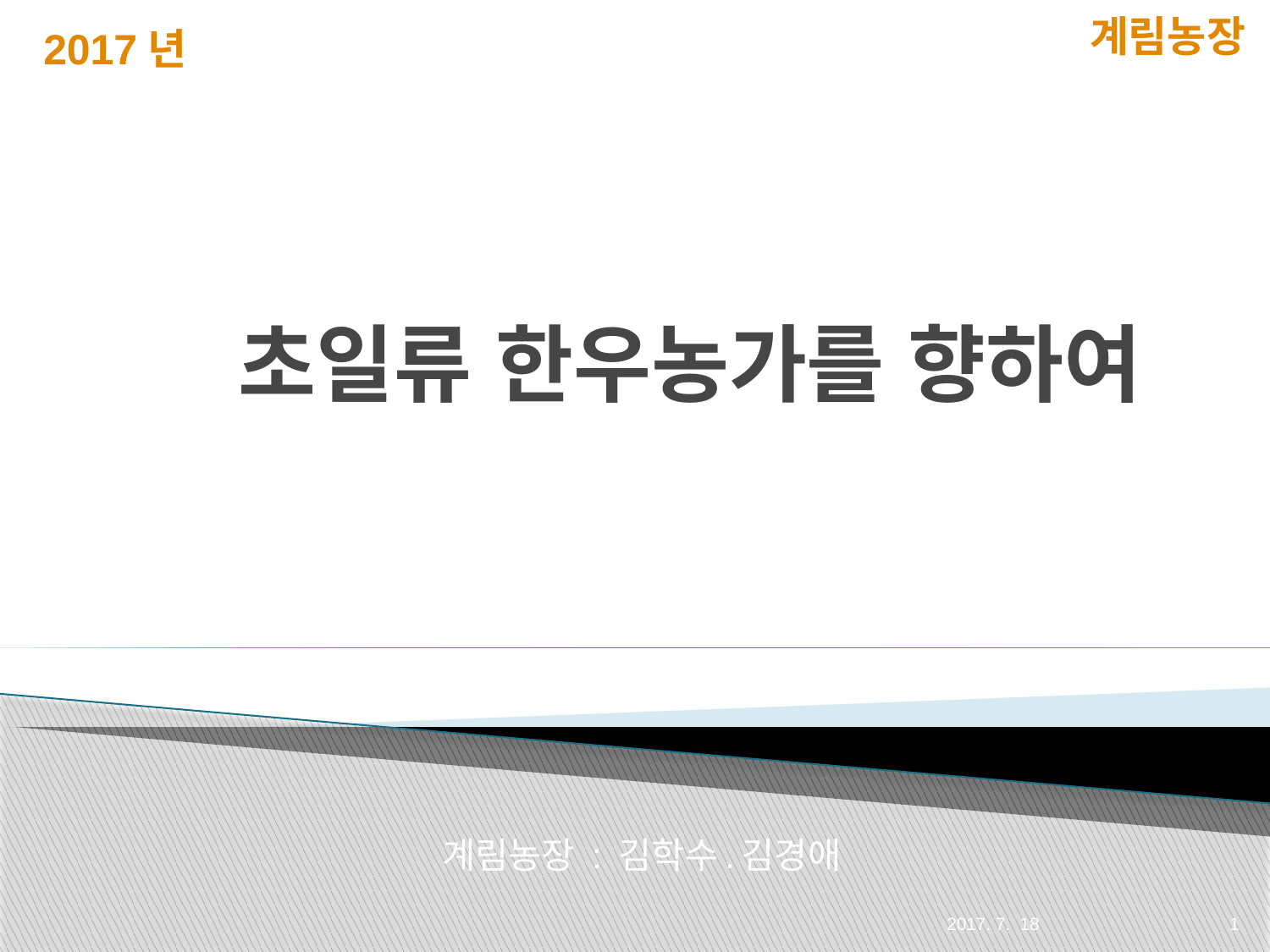

계림농장
2017년
# 초일류 한우농가를 향하여

계림농장 : 김학수.김경애
2017. 7.  18
1